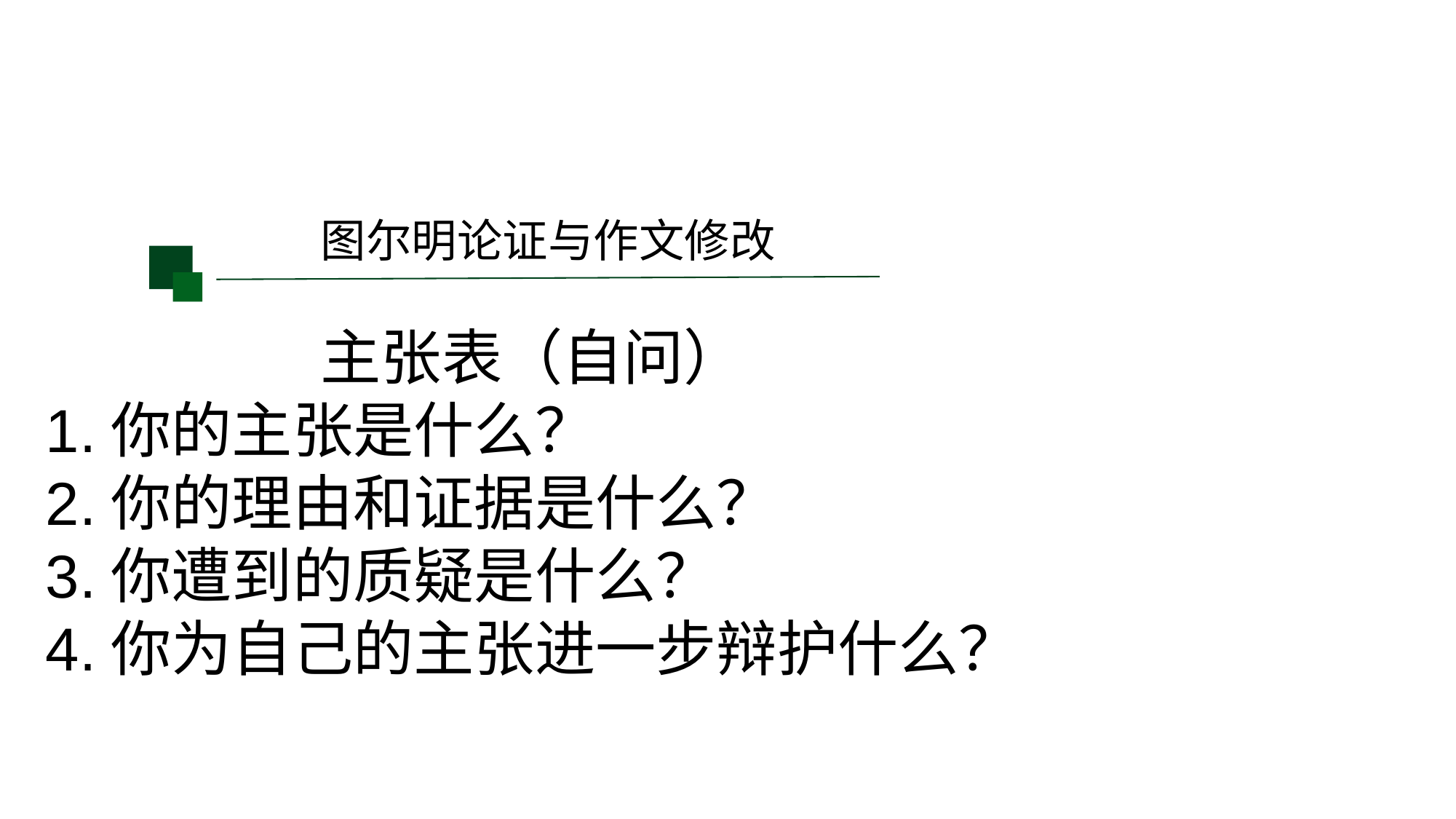

图尔明论证与作文修改

主张表（自问）
1.你的主张是什么？
2.你的理由和证据是什么？
3.你遭到的质疑是什么？
4.你为自己的主张进一步辩护什么？